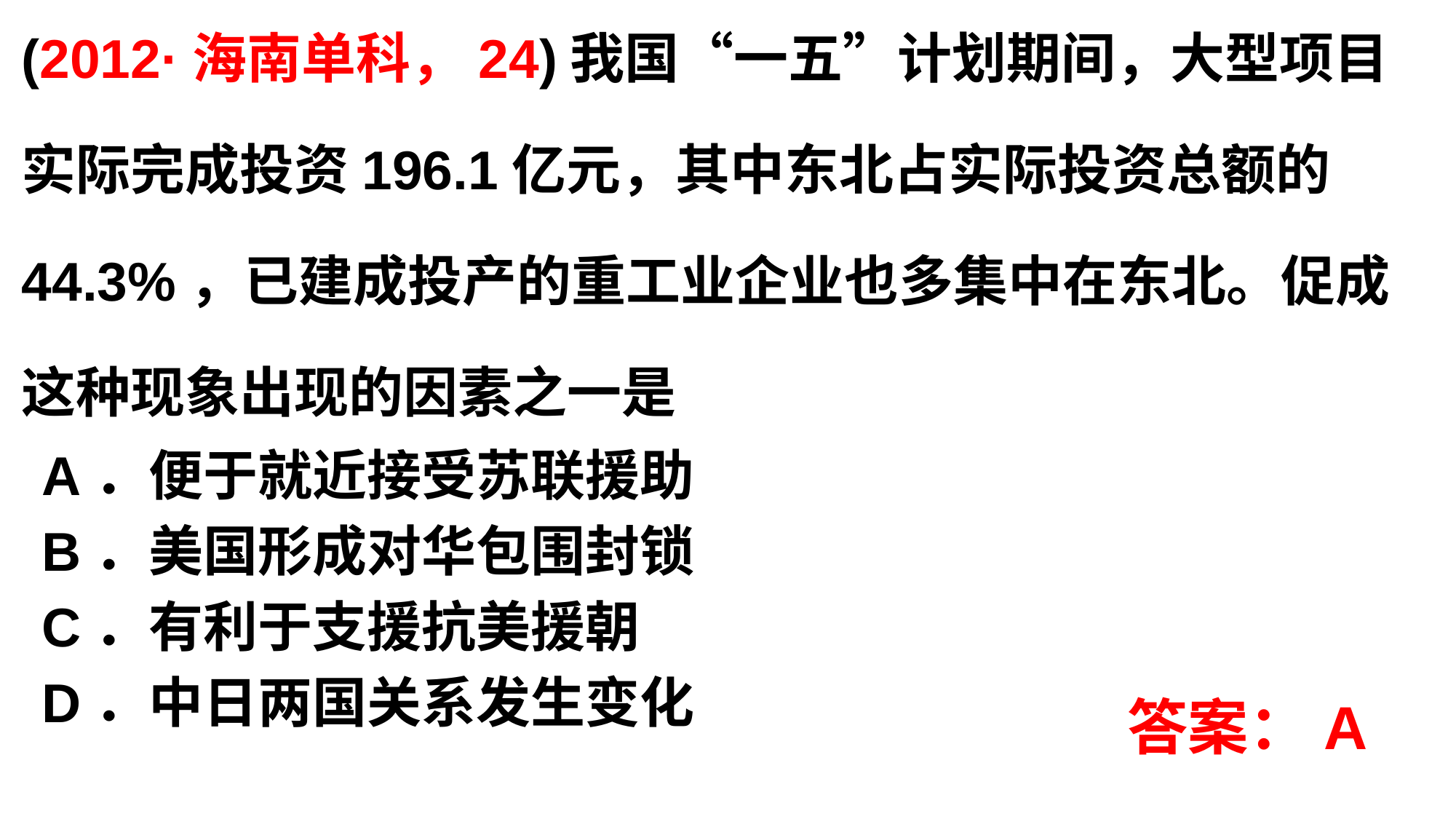

# (2012·海南单科，24)我国“一五”计划期间，大型项目实际完成投资196.1亿元，其中东北占实际投资总额的44.3%，已建成投产的重工业企业也多集中在东北。促成这种现象出现的因素之一是
A．便于就近接受苏联援助
B．美国形成对华包围封锁
C．有利于支援抗美援朝
D．中日两国关系发生变化

答案：A